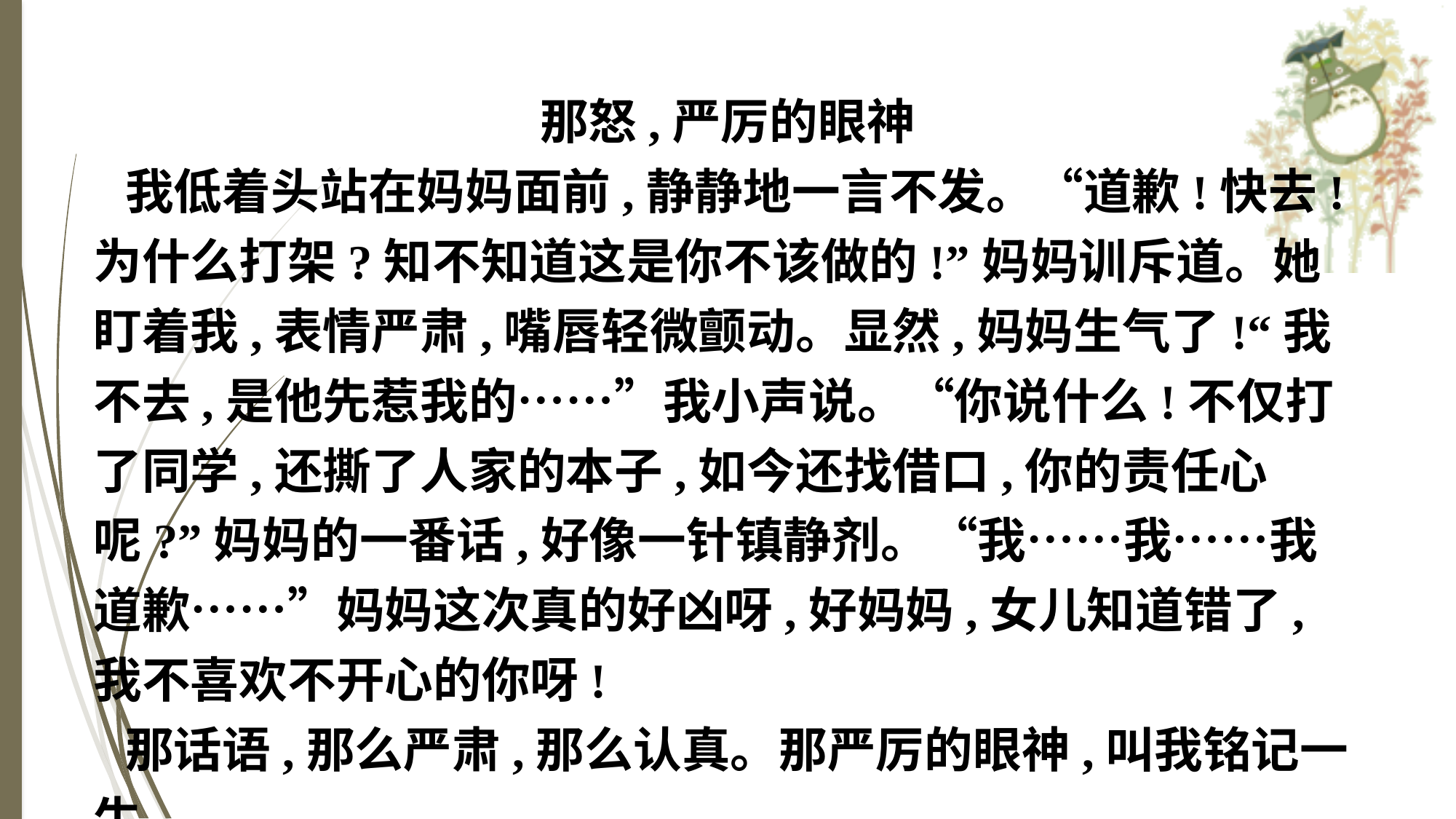

那怒,严厉的眼神
我低着头站在妈妈面前,静静地一言不发。“道歉!快去!为什么打架?知不知道这是你不该做的!”妈妈训斥道。她盯着我,表情严肃,嘴唇轻微颤动。显然,妈妈生气了!“我不去,是他先惹我的……”我小声说。“你说什么!不仅打了同学,还撕了人家的本子,如今还找借口,你的责任心呢?”妈妈的一番话,好像一针镇静剂。“我……我……我道歉……”妈妈这次真的好凶呀,好妈妈,女儿知道错了,我不喜欢不开心的你呀!
那话语,那么严肃,那么认真。那严厉的眼神,叫我铭记一生。